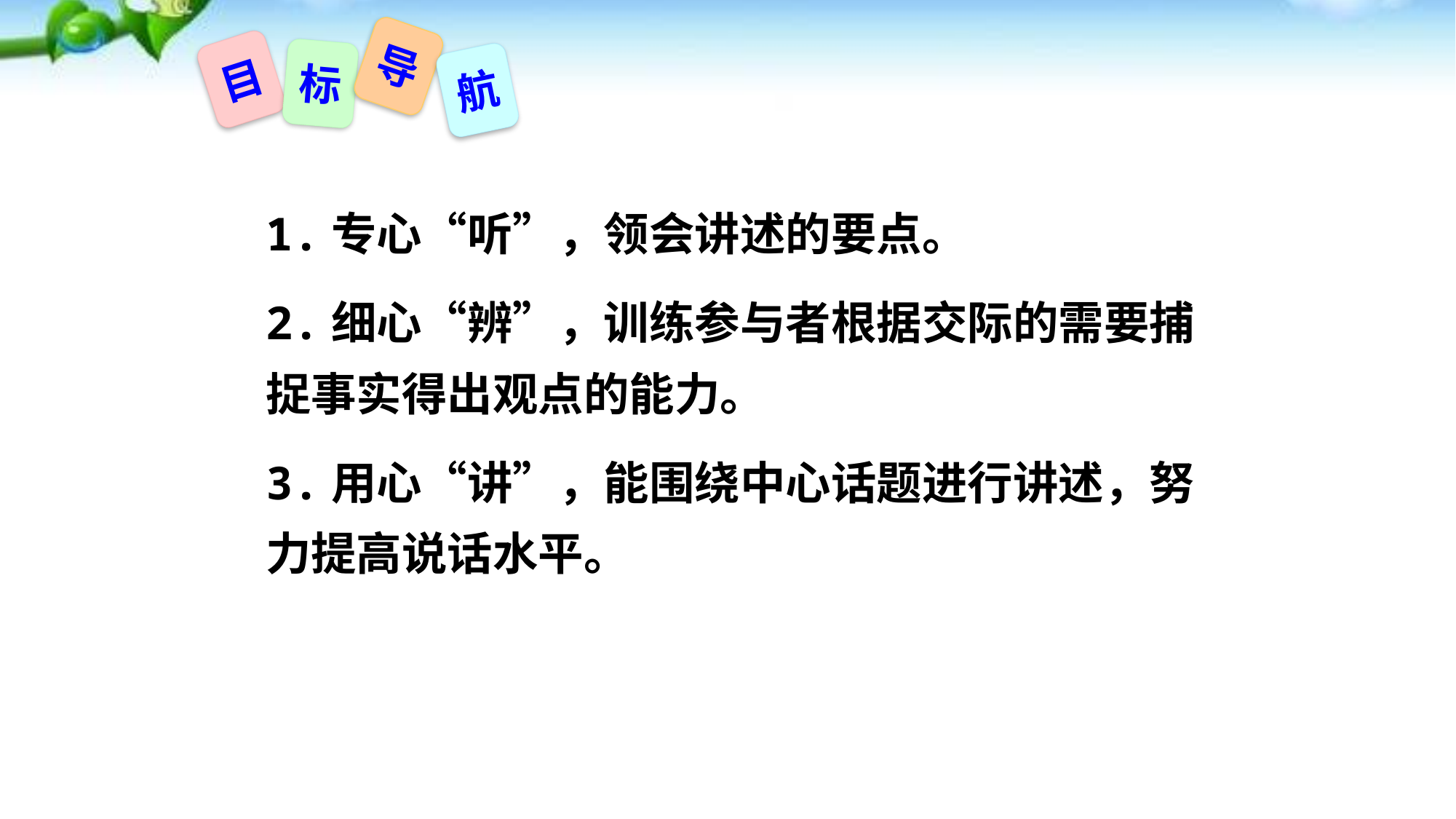

导
目
标
航
1.专心“听”，领会讲述的要点。
2.细心“辨”，训练参与者根据交际的需要捕捉事实得出观点的能力。
3.用心“讲”，能围绕中心话题进行讲述，努力提高说话水平。
https://www.ypppt.com/